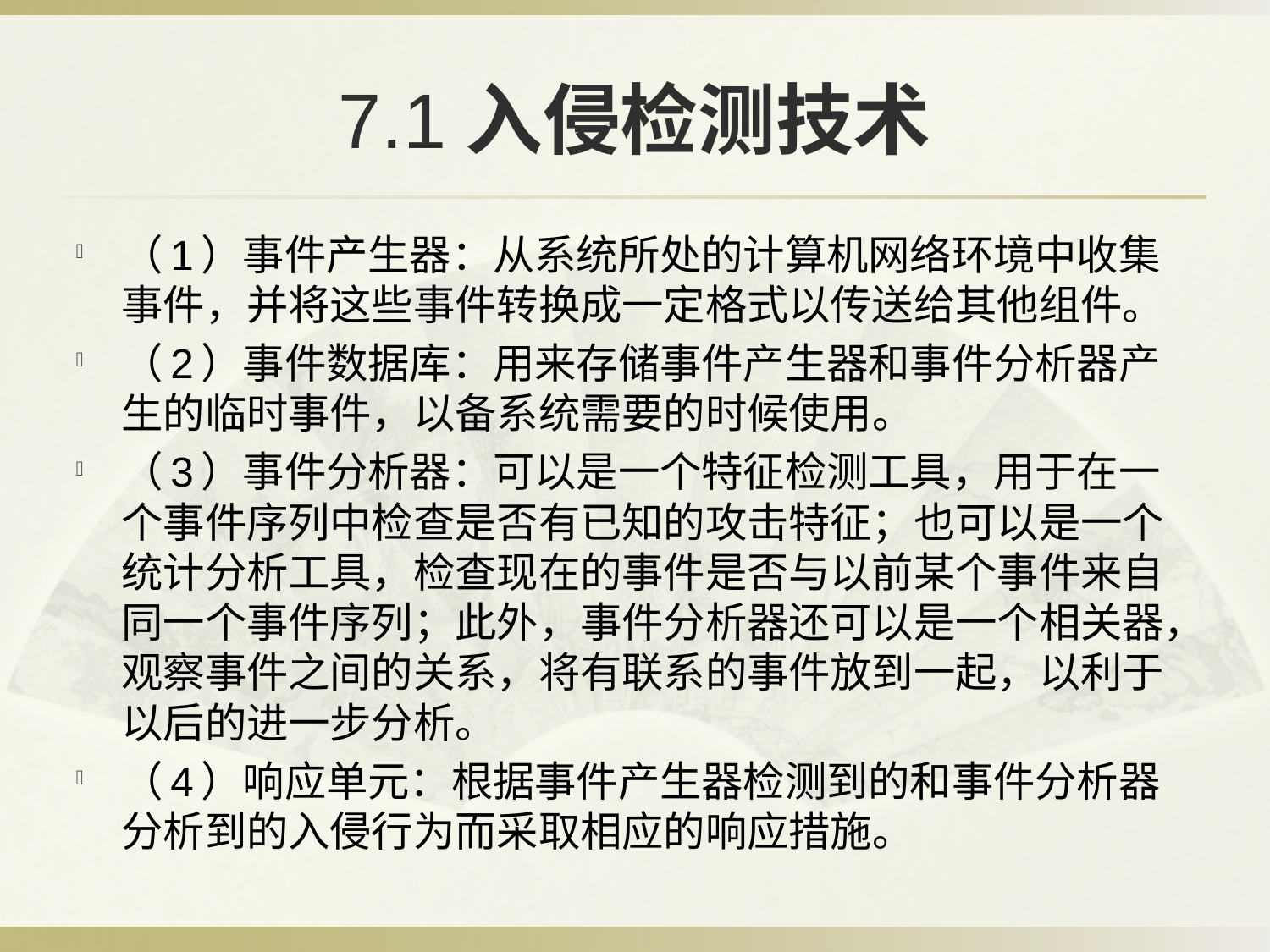

# 7.1入侵检测技术
（1）事件产生器：从系统所处的计算机网络环境中收集事件，并将这些事件转换成一定格式以传送给其他组件。
（2）事件数据库：用来存储事件产生器和事件分析器产生的临时事件，以备系统需要的时候使用。
（3）事件分析器：可以是一个特征检测工具，用于在一个事件序列中检查是否有已知的攻击特征；也可以是一个统计分析工具，检查现在的事件是否与以前某个事件来自同一个事件序列；此外，事件分析器还可以是一个相关器，观察事件之间的关系，将有联系的事件放到一起，以利于以后的进一步分析。
（4）响应单元：根据事件产生器检测到的和事件分析器分析到的入侵行为而采取相应的响应措施。